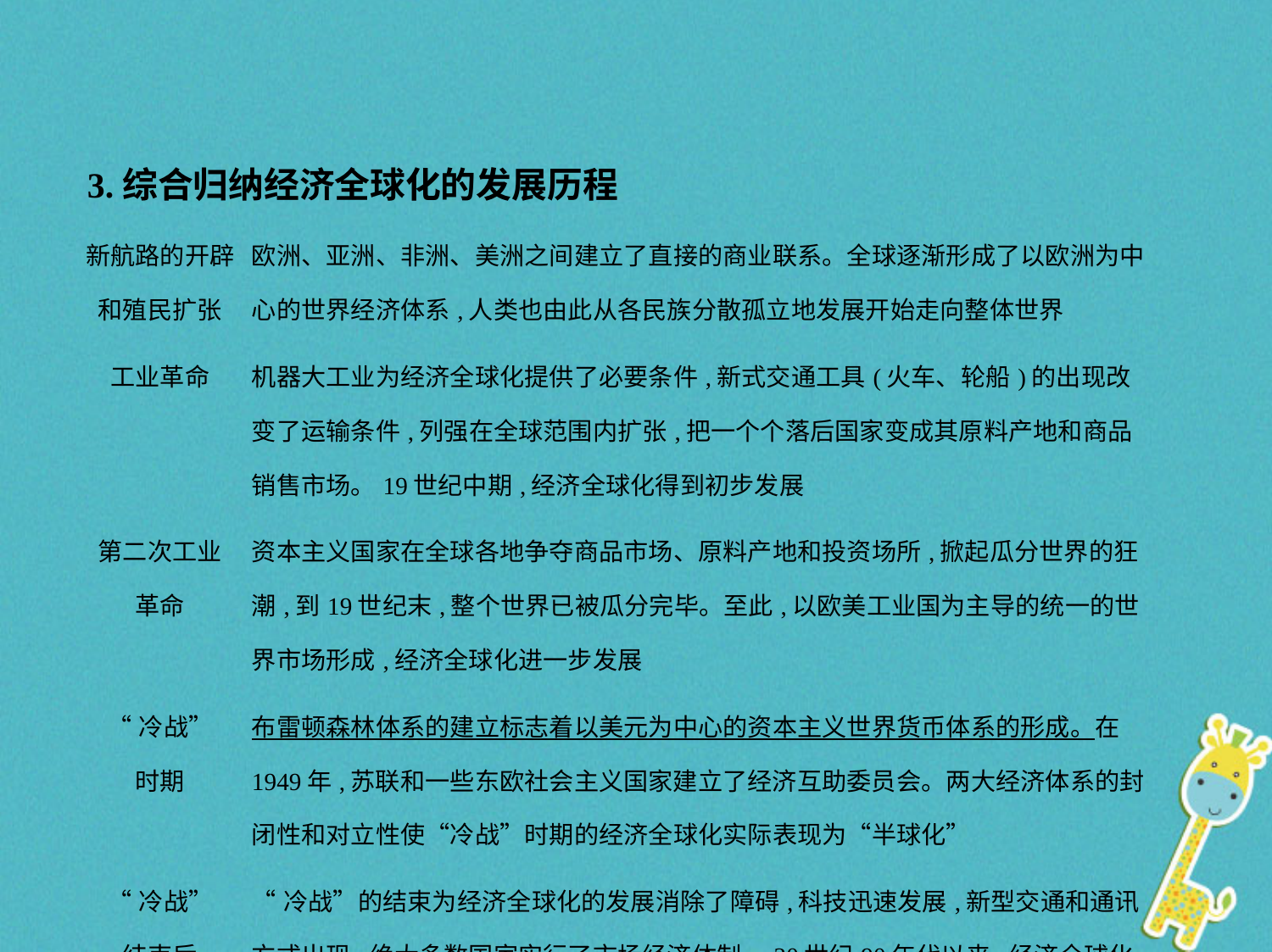

3.综合归纳经济全球化的发展历程
| 新航路的开辟和殖民扩张 | 欧洲、亚洲、非洲、美洲之间建立了直接的商业联系。全球逐渐形成了以欧洲为中心的世界经济体系,人类也由此从各民族分散孤立地发展开始走向整体世界 |
| --- | --- |
| 工业革命 | 机器大工业为经济全球化提供了必要条件,新式交通工具(火车、轮船)的出现改变了运输条件,列强在全球范围内扩张,把一个个落后国家变成其原料产地和商品销售市场。19世纪中期,经济全球化得到初步发展 |
| 第二次工业 革命 | 资本主义国家在全球各地争夺商品市场、原料产地和投资场所,掀起瓜分世界的狂潮,到19世纪末,整个世界已被瓜分完毕。至此,以欧美工业国为主导的统一的世界市场形成,经济全球化进一步发展 |
| “冷战” 时期 | 布雷顿森林体系的建立标志着以美元为中心的资本主义世界货币体系的形成。在1949年,苏联和一些东欧社会主义国家建立了经济互助委员会。两大经济体系的封闭性和对立性使“冷战”时期的经济全球化实际表现为“半球化” |
| “冷战” 结束后 | “冷战”的结束为经济全球化的发展消除了障碍,科技迅速发展,新型交通和通讯方式出现,绝大多数国家实行了市场经济体制。20世纪90年代以来,经济全球化得到了迅猛发展 |